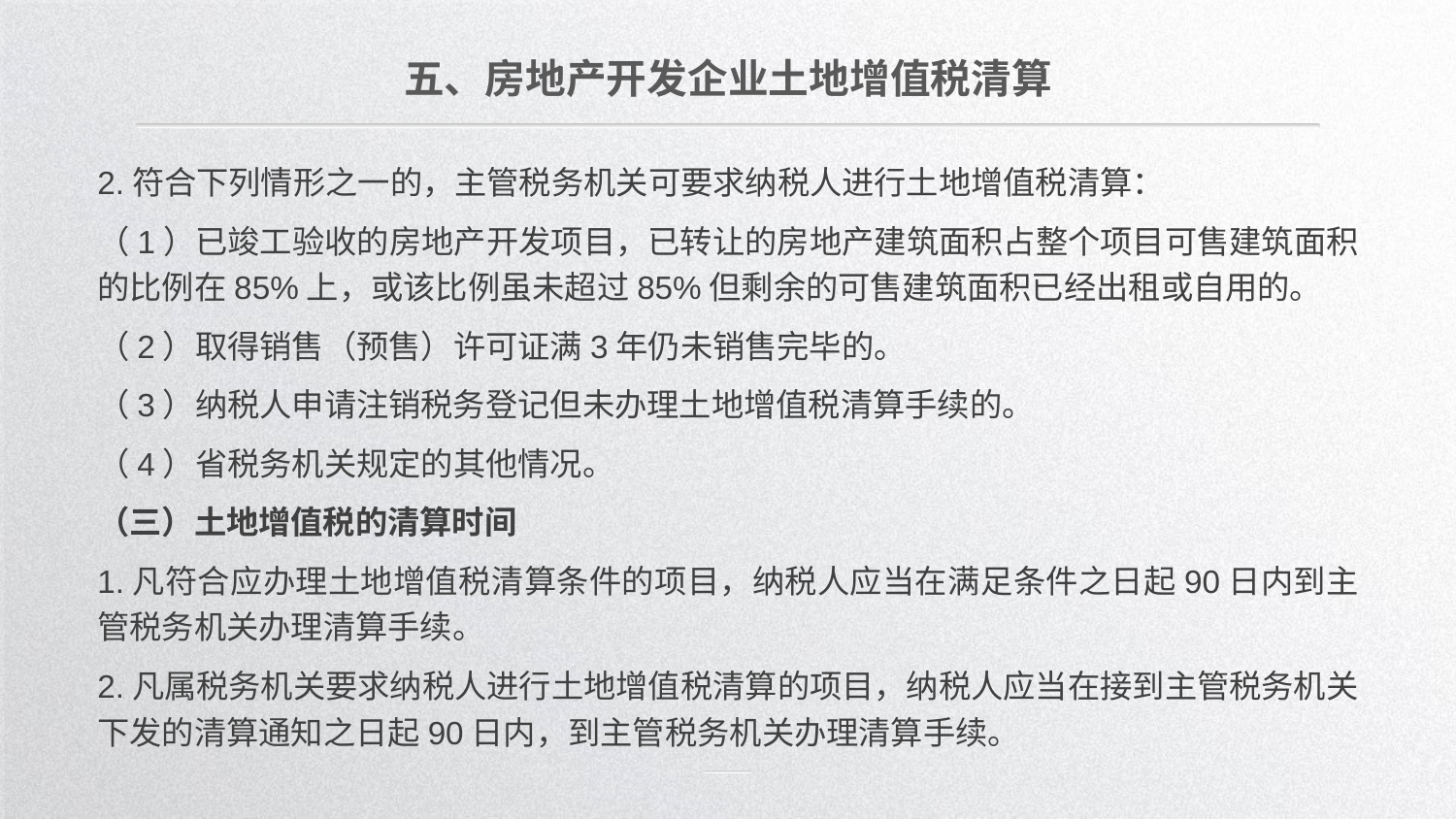

五、房地产开发企业土地增值税清算
2.符合下列情形之一的，主管税务机关可要求纳税人进行土地增值税清算：
（1）已竣工验收的房地产开发项目，已转让的房地产建筑面积占整个项目可售建筑面积的比例在85%上，或该比例虽未超过85%但剩余的可售建筑面积已经出租或自用的。
（2）取得销售（预售）许可证满3年仍未销售完毕的。
（3）纳税人申请注销税务登记但未办理土地增值税清算手续的。
（4）省税务机关规定的其他情况。
（三）土地增值税的清算时间
1.凡符合应办理土地增值税清算条件的项目，纳税人应当在满足条件之日起90日内到主管税务机关办理清算手续。
2.凡属税务机关要求纳税人进行土地增值税清算的项目，纳税人应当在接到主管税务机关下发的清算通知之日起90日内，到主管税务机关办理清算手续。